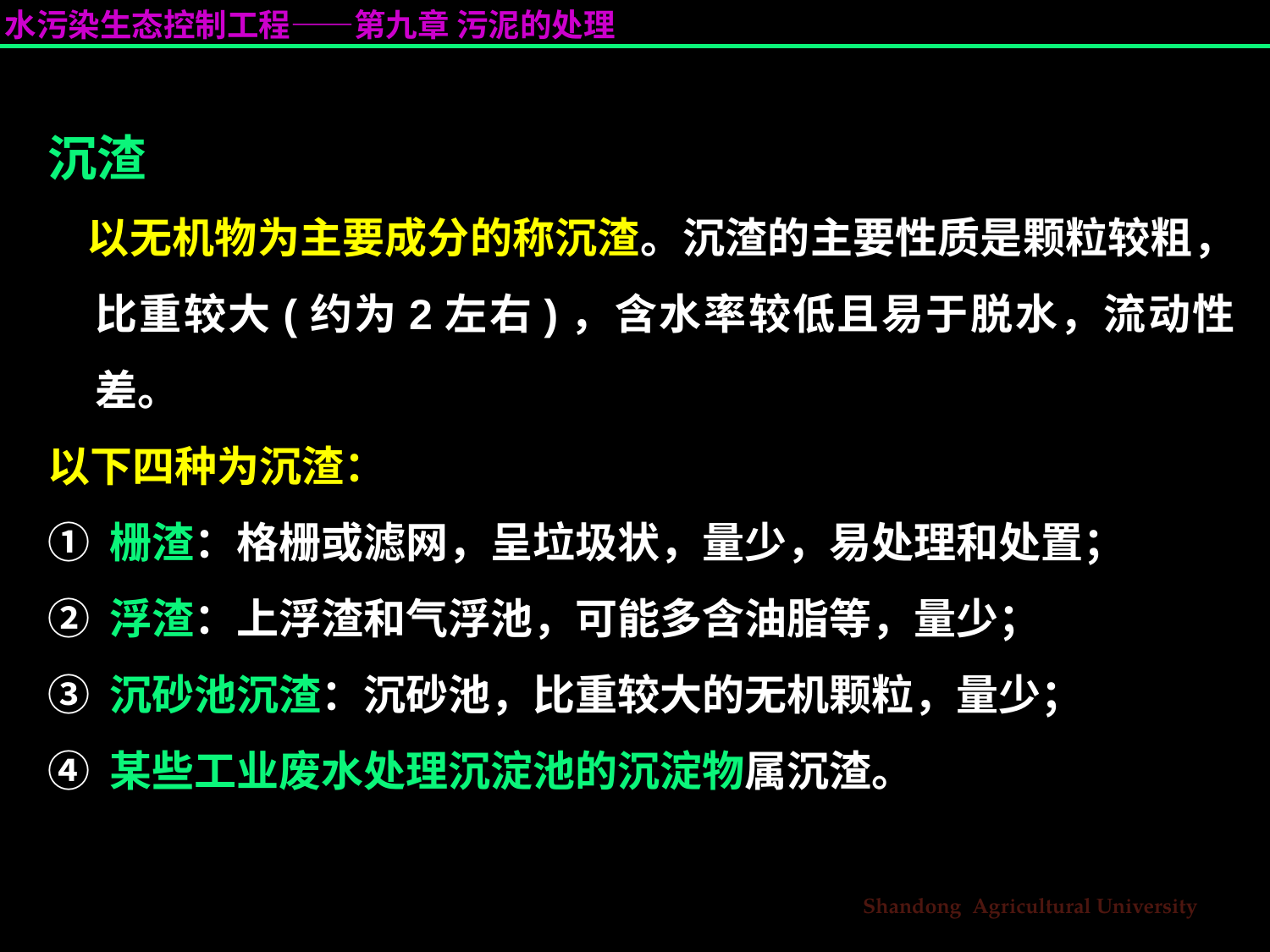

沉渣
   以无机物为主要成分的称沉渣。沉渣的主要性质是颗粒较粗，比重较大(约为2左右)，含水率较低且易于脱水，流动性差。
以下四种为沉渣：
① 栅渣：格栅或滤网，呈垃圾状，量少，易处理和处置；
② 浮渣：上浮渣和气浮池，可能多含油脂等，量少；
③ 沉砂池沉渣：沉砂池，比重较大的无机颗粒，量少；
④ 某些工业废水处理沉淀池的沉淀物属沉渣。